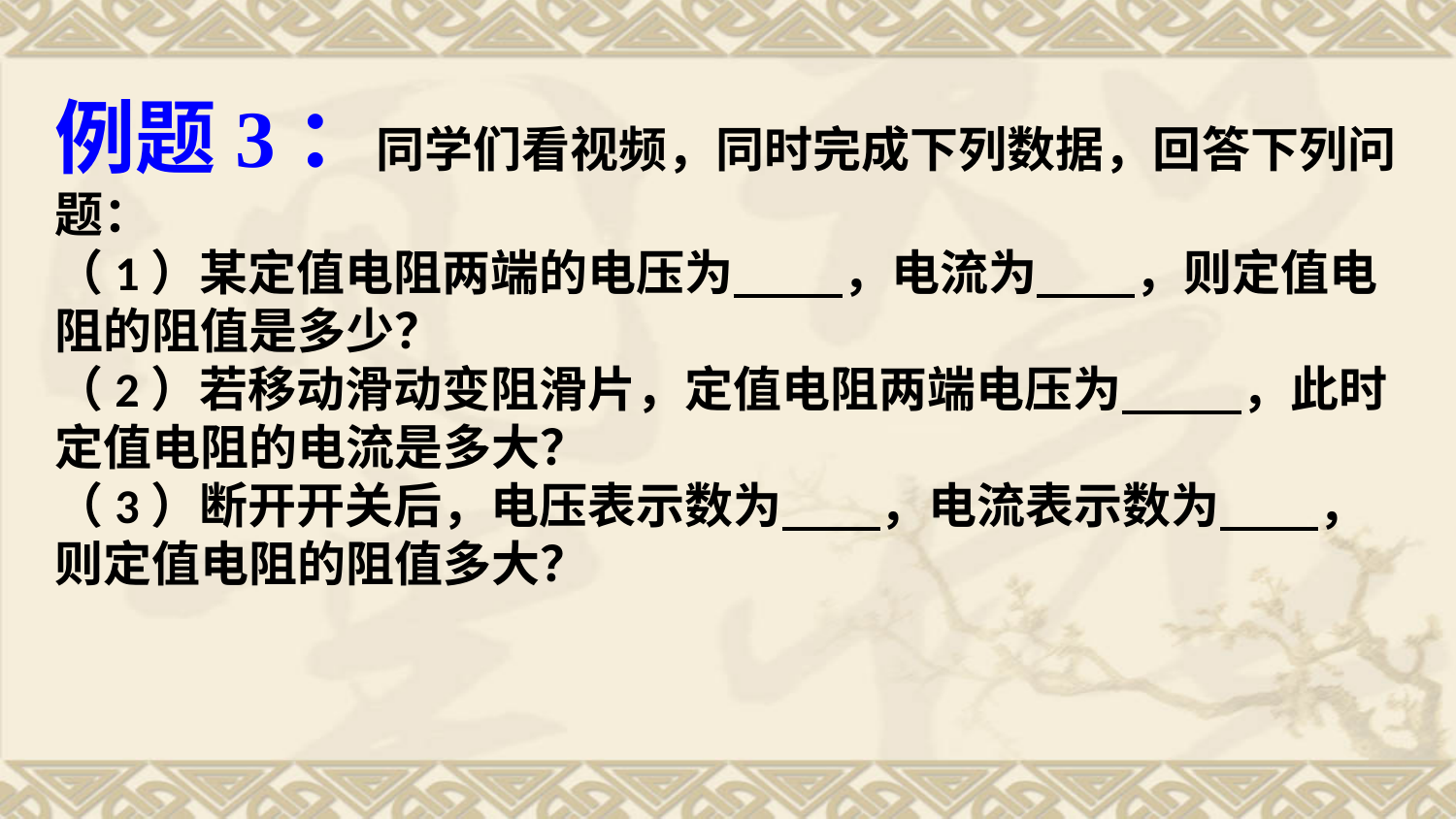

例题3：同学们看视频，同时完成下列数据，回答下列问题：
（1）某定值电阻两端的电压为          ，电流为         ，则定值电阻的阻值是多少？
（2）若移动滑动变阻滑片，定值电阻两端电压为           ，此时定值电阻的电流是多大？
（3）断开开关后，电压表示数为         ，电流表示数为         ，则定值电阻的阻值多大？